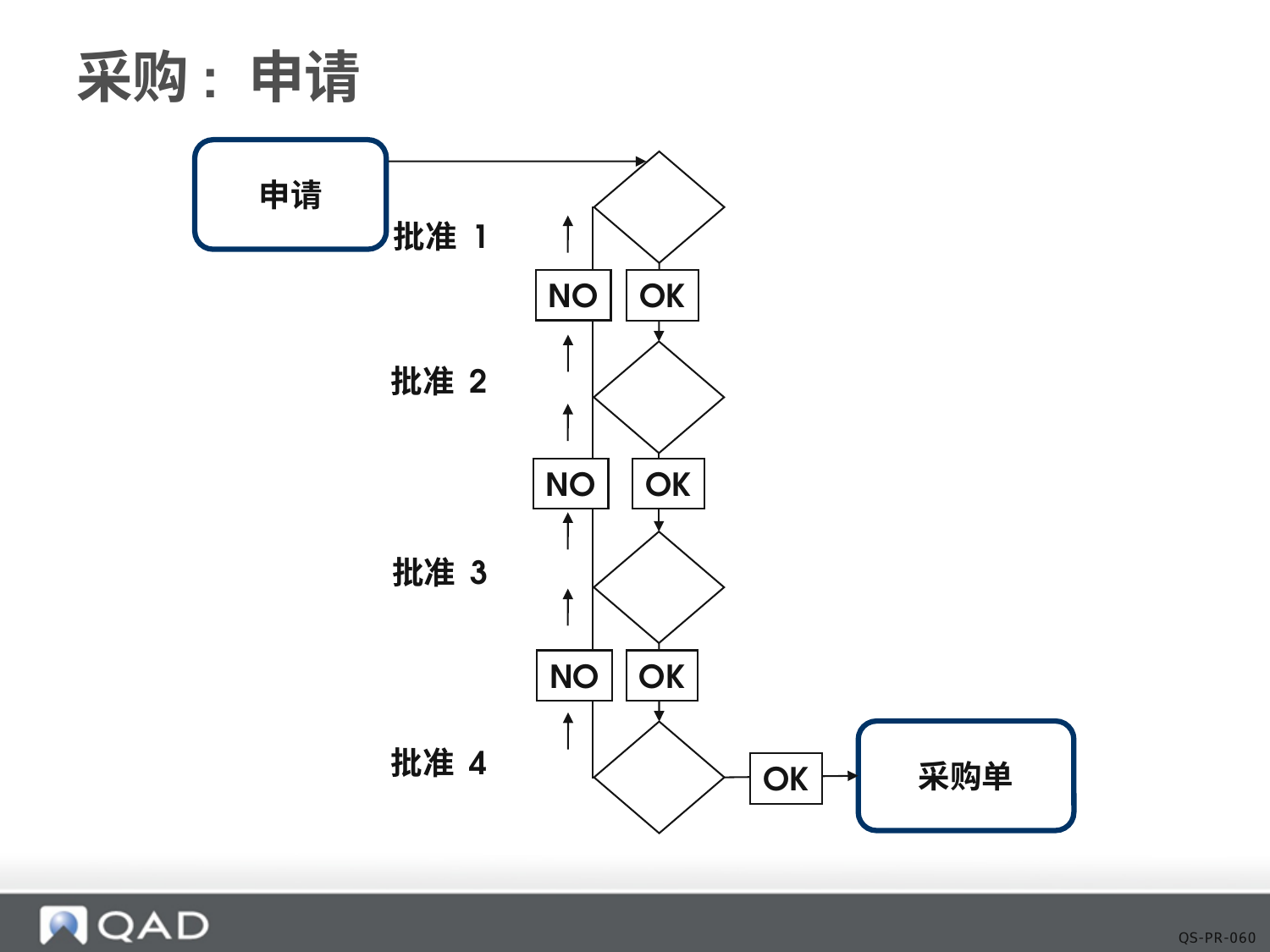

# 采购: 申请
申请

批准 1

NO

OK

批准 2

NO
OK

批准 3

NO
OK

采购单

批准 4
OK
QS-PR-060